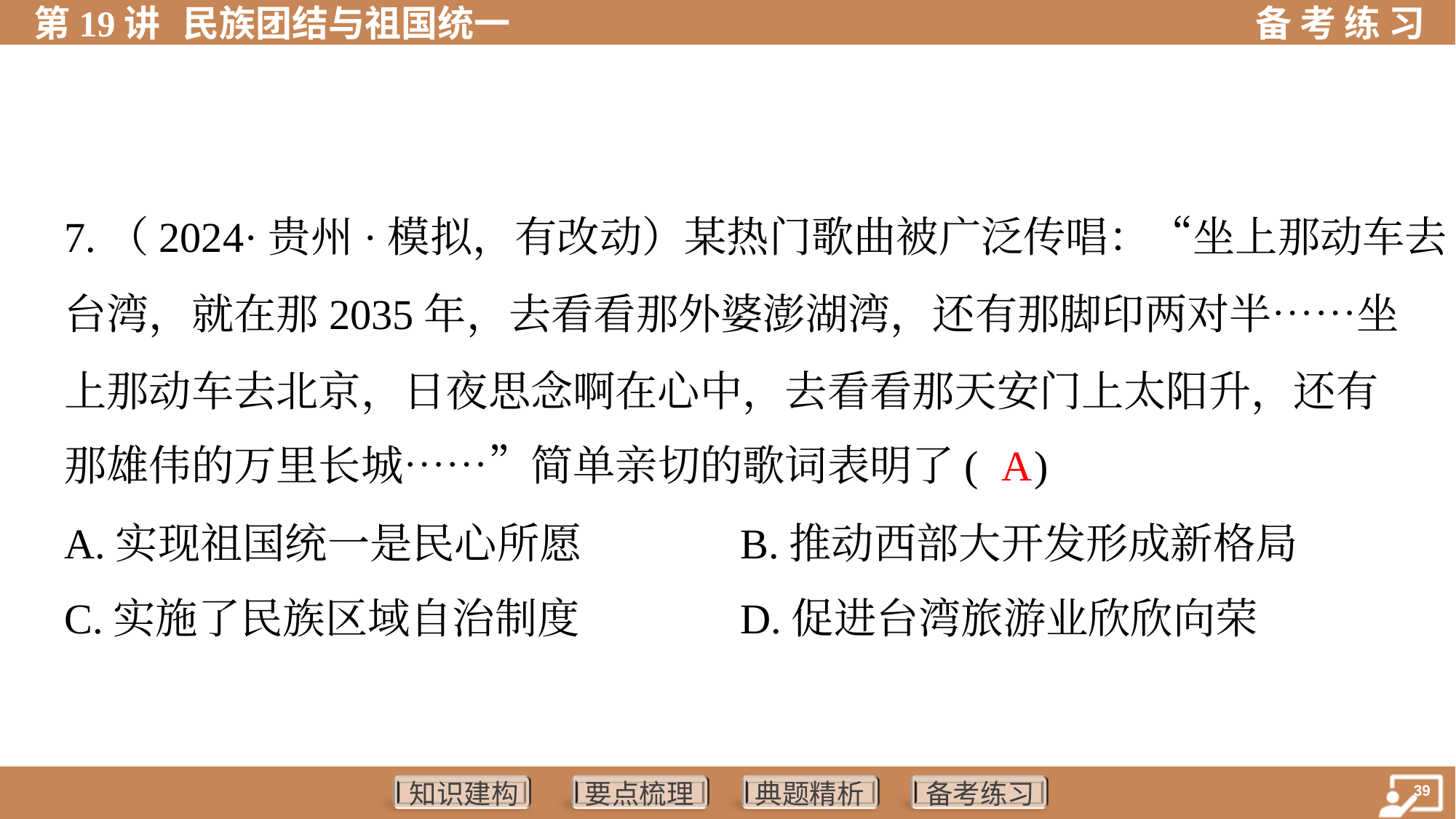

7.（2024·贵州·模拟，有改动）某热门歌曲被广泛传唱：“坐上那动车去
台湾，就在那2035年，去看看那外婆澎湖湾，还有那脚印两对半……坐
上那动车去北京，日夜思念啊在心中，去看看那天安门上太阳升，还有
那雄伟的万里长城……”简单亲切的歌词表明了(     )
    A
A.实现祖国统一是民心所愿	B.推动西部大开发形成新格局
C.实施了民族区域自治制度	D.促进台湾旅游业欣欣向荣